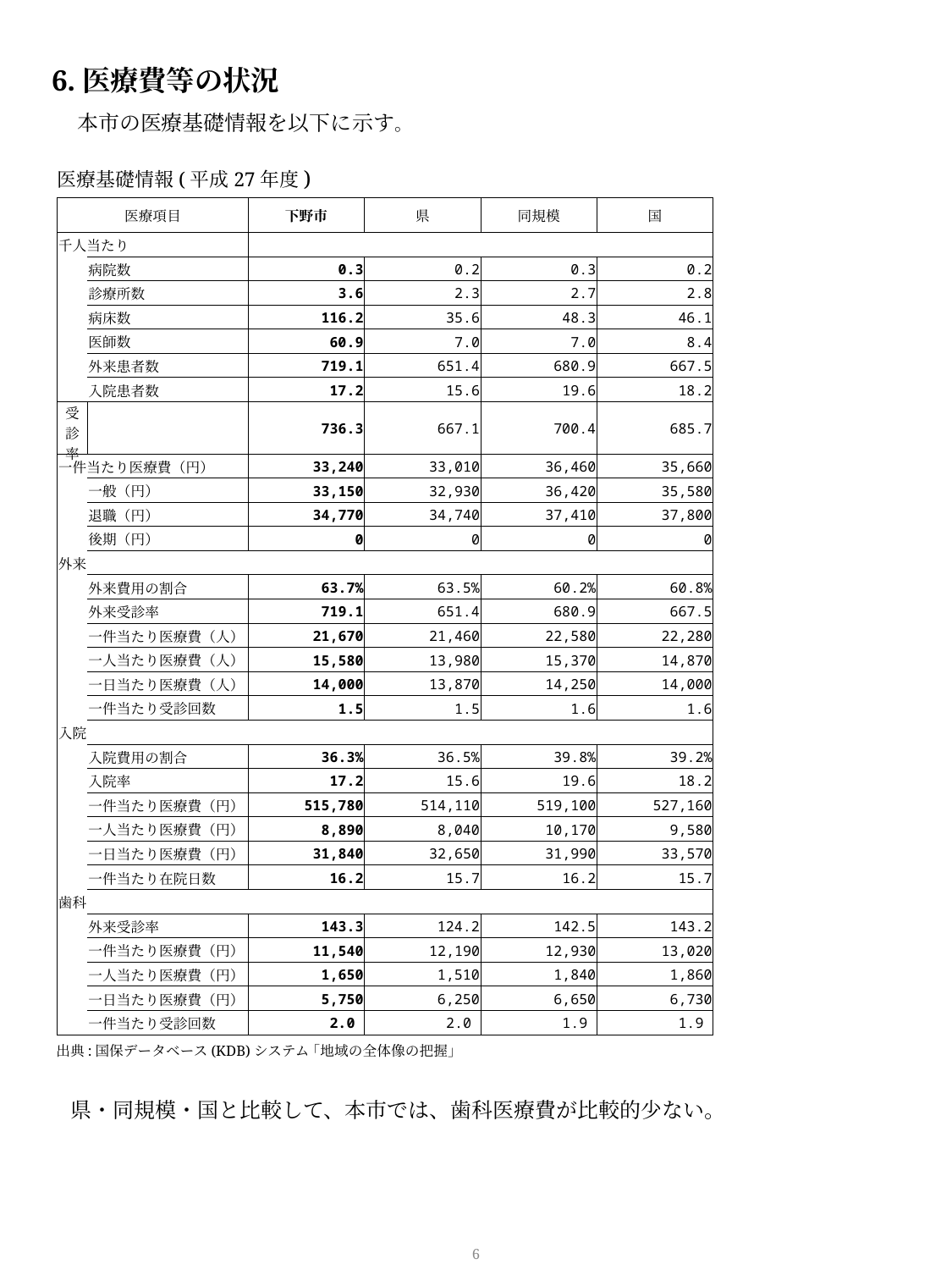

6.医療費等の状況
本市の医療基礎情報を以下に示す。
医療基礎情報(平成27年度)
| 医療項目 |  | 下野市 | 県 | 同規模 | 国 |
| --- | --- | --- | --- | --- | --- |
| 千人当たり |  |  |  |  |  |
|  | 病院数 | 0.3 | 0.2 | 0.3 | 0.2 |
|  | 診療所数 | 3.6 | 2.3 | 2.7 | 2.8 |
|  | 病床数 | 116.2 | 35.6 | 48.3 | 46.1 |
|  | 医師数 | 60.9 | 7.0 | 7.0 | 8.4 |
|  | 外来患者数 | 719.1 | 651.4 | 680.9 | 667.5 |
|  | 入院患者数 | 17.2 | 15.6 | 19.6 | 18.2 |
| 受診率 |  | 736.3 | 667.1 | 700.4 | 685.7 |
| 一件当たり医療費（円） |  | 33,240 | 33,010 | 36,460 | 35,660 |
|  | 一般（円） | 33,150 | 32,930 | 36,420 | 35,580 |
|  | 退職（円） | 34,770 | 34,740 | 37,410 | 37,800 |
|  | 後期（円） | 0 | 0 | 0 | 0 |
| 外来 |  |  |  |  |  |
|  | 外来費用の割合 | 63.7% | 63.5% | 60.2% | 60.8% |
|  | 外来受診率 | 719.1 | 651.4 | 680.9 | 667.5 |
|  | 一件当たり医療費（人） | 21,670 | 21,460 | 22,580 | 22,280 |
|  | 一人当たり医療費（人） | 15,580 | 13,980 | 15,370 | 14,870 |
|  | 一日当たり医療費（人） | 14,000 | 13,870 | 14,250 | 14,000 |
|  | 一件当たり受診回数 | 1.5 | 1.5 | 1.6 | 1.6 |
| 入院 |  |  |  |  |  |
|  | 入院費用の割合 | 36.3% | 36.5% | 39.8% | 39.2% |
|  | 入院率 | 17.2 | 15.6 | 19.6 | 18.2 |
|  | 一件当たり医療費（円） | 515,780 | 514,110 | 519,100 | 527,160 |
|  | 一人当たり医療費（円） | 8,890 | 8,040 | 10,170 | 9,580 |
|  | 一日当たり医療費（円） | 31,840 | 32,650 | 31,990 | 33,570 |
|  | 一件当たり在院日数 | 16.2 | 15.7 | 16.2 | 15.7 |
| 歯科 |  |  |  |  |  |
|  | 外来受診率 | 143.3 | 124.2 | 142.5 | 143.2 |
|  | 一件当たり医療費（円） | 11,540 | 12,190 | 12,930 | 13,020 |
|  | 一人当たり医療費（円） | 1,650 | 1,510 | 1,840 | 1,860 |
|  | 一日当たり医療費（円） | 5,750 | 6,250 | 6,650 | 6,730 |
|  | 一件当たり受診回数 | 2.0 | 2.0 | 1.9 | 1.9 |
出典:国保データベース(KDB)システム ｢地域の全体像の把握｣
県・同規模・国と比較して、本市では、歯科医療費が比較的少ない。
6